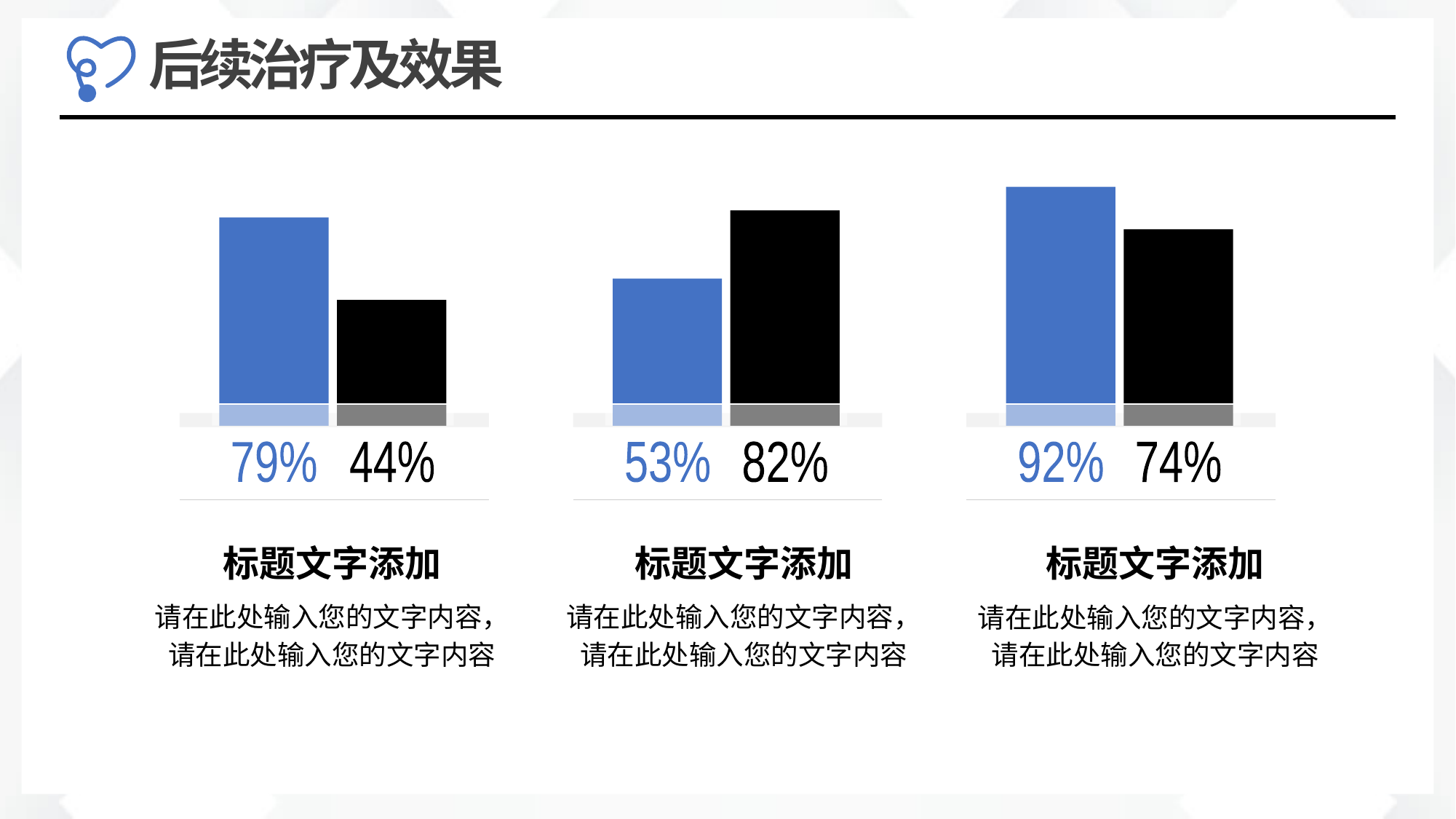

44%
82%
74%
79%
53%
92%
标题文字添加
请在此处输入您的文字内容，请在此处输入您的文字内容
标题文字添加
请在此处输入您的文字内容，请在此处输入您的文字内容
标题文字添加
请在此处输入您的文字内容，请在此处输入您的文字内容